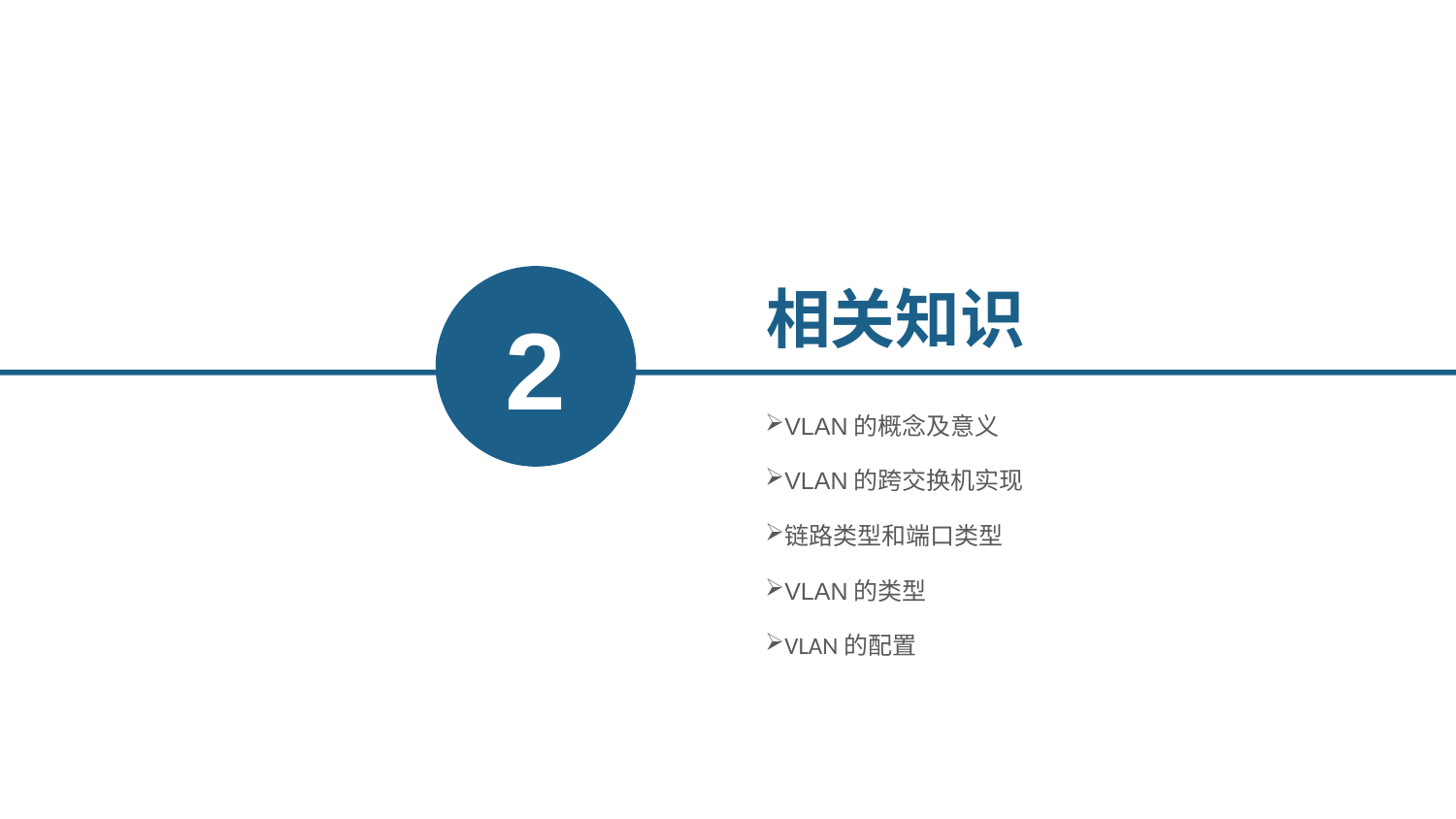

2
相关知识

VLAN的概念及意义
VLAN的跨交换机实现
链路类型和端口类型
VLAN的类型
VLAN的配置